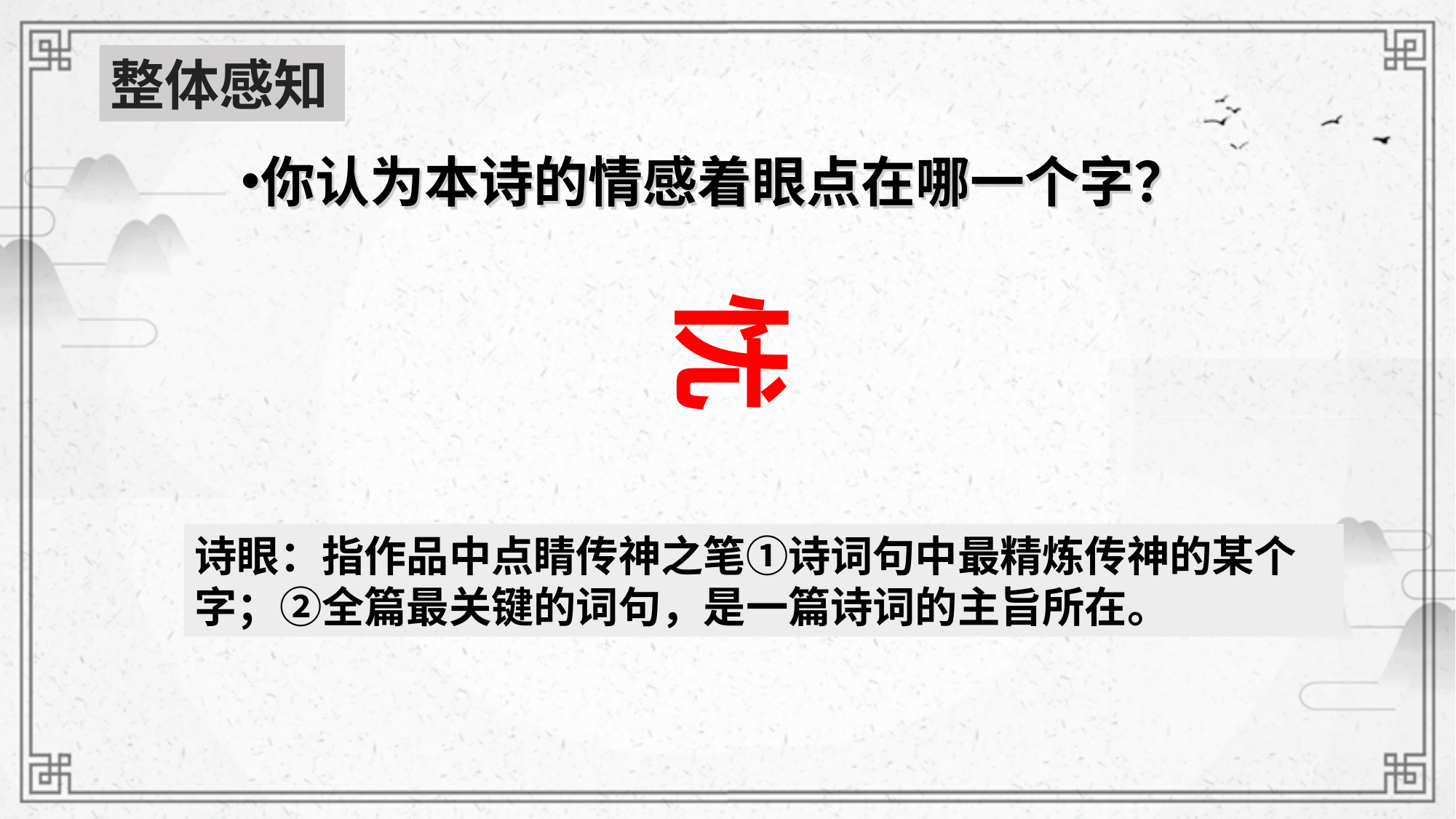

整体感知
你认为本诗的情感着眼点在哪一个字？
忧
诗眼：指作品中点睛传神之笔①诗词句中最精炼传神的某个字；②全篇最关键的词句，是一篇诗词的主旨所在。